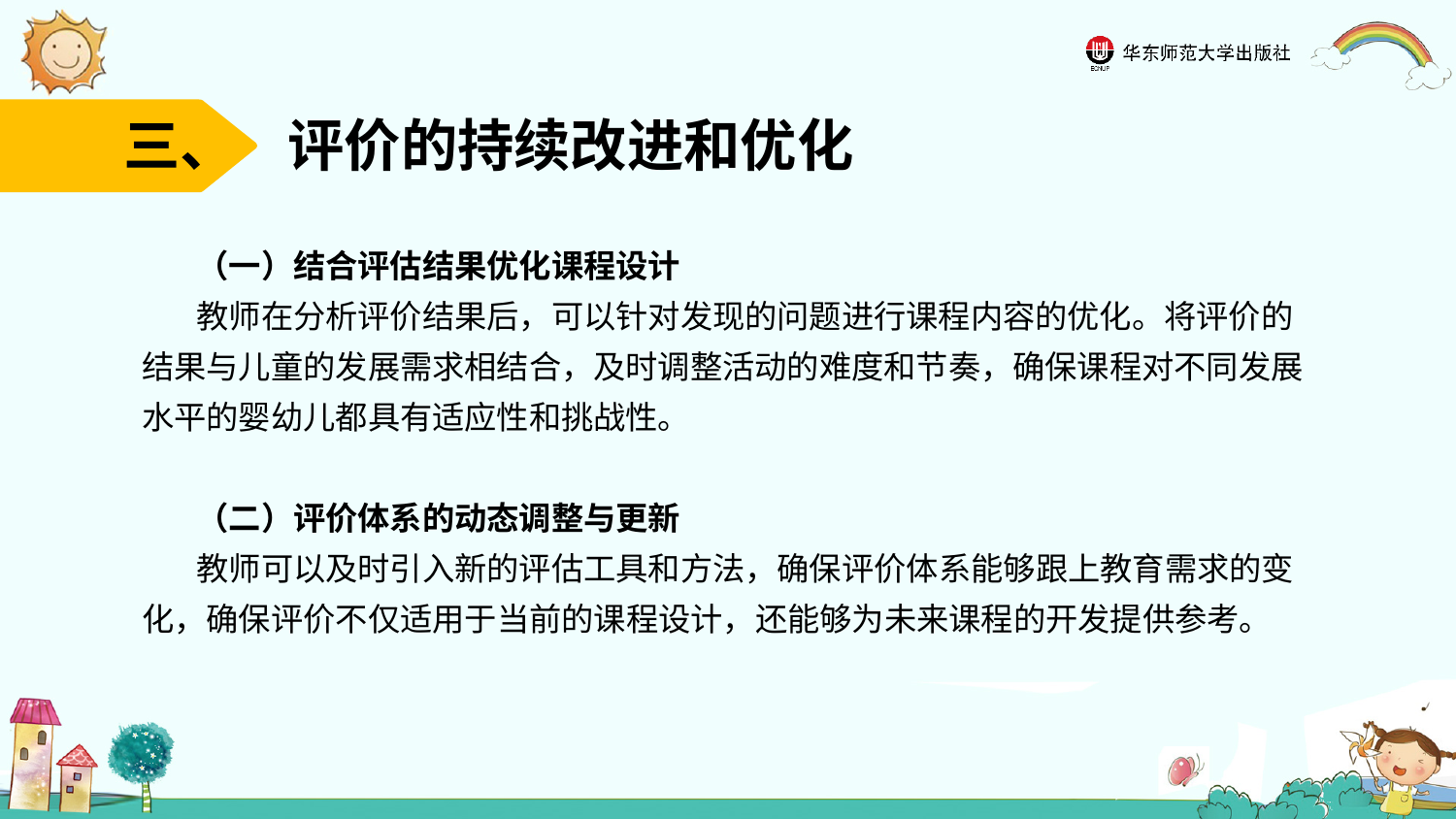

三、    评价的持续改进和优化
（一）结合评估结果优化课程设计
教师在分析评价结果后，可以针对发现的问题进行课程内容的优化。将评价的结果与儿童的发展需求相结合，及时调整活动的难度和节奏，确保课程对不同发展水平的婴幼儿都具有适应性和挑战性。

（二）评价体系的动态调整与更新
教师可以及时引入新的评估工具和方法，确保评价体系能够跟上教育需求的变化，确保评价不仅适用于当前的课程设计，还能够为未来课程的开发提供参考。